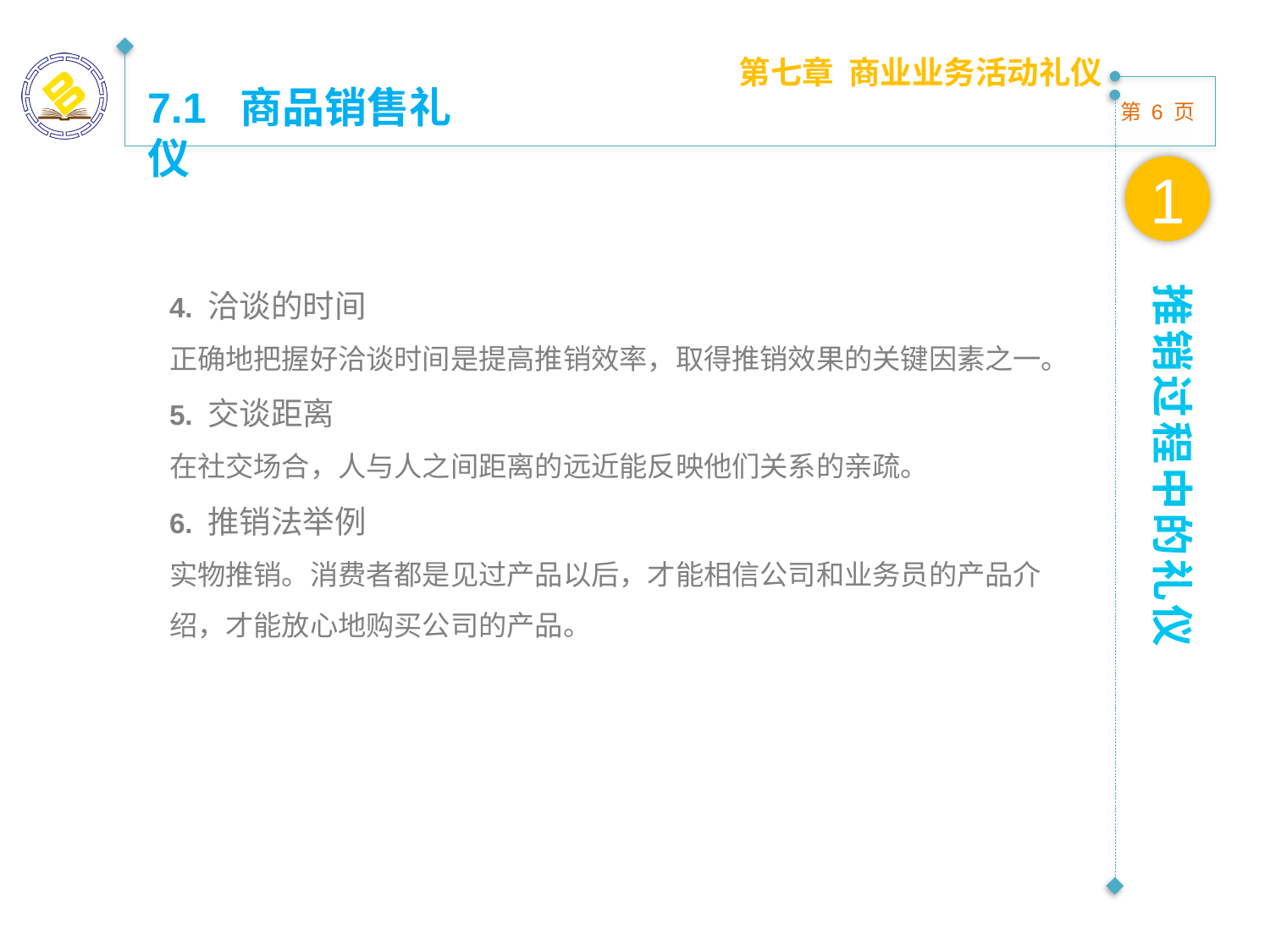

第七章  商业业务活动礼仪
7.1  商品销售礼仪
1
4. 洽谈的时间
正确地把握好洽谈时间是提高推销效率，取得推销效果的关键因素之一。
5. 交谈距离
在社交场合，人与人之间距离的远近能反映他们关系的亲疏。
6. 推销法举例
实物推销。消费者都是见过产品以后，才能相信公司和业务员的产品介绍，才能放心地购买公司的产品。
推销过程中的礼仪